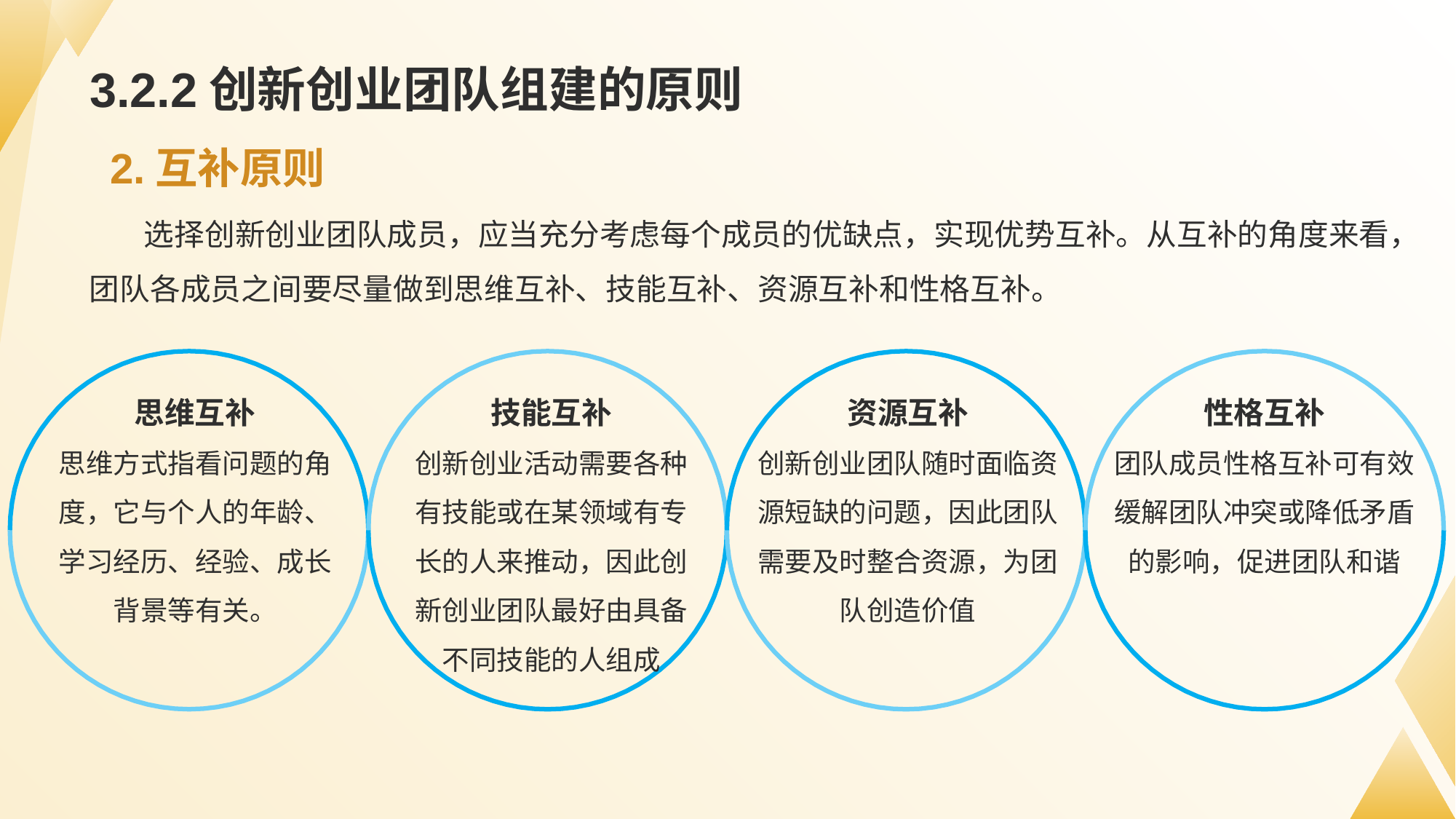

# 3.2.2创新创业团队组建的原则
2.互补原则
选择创新创业团队成员，应当充分考虑每个成员的优缺点，实现优势互补。从互补的角度来看，团队各成员之间要尽量做到思维互补、技能互补、资源互补和性格互补。

思维互补
思维方式指看问题的角度，它与个人的年龄、学习经历、经验、成长背景等有关。
技能互补
创新创业活动需要各种有技能或在某领域有专长的人来推动，因此创新创业团队最好由具备不同技能的人组成
资源互补
创新创业团队随时面临资源短缺的问题，因此团队需要及时整合资源，为团队创造价值
性格互补
团队成员性格互补可有效缓解团队冲突或降低矛盾的影响，促进团队和谐